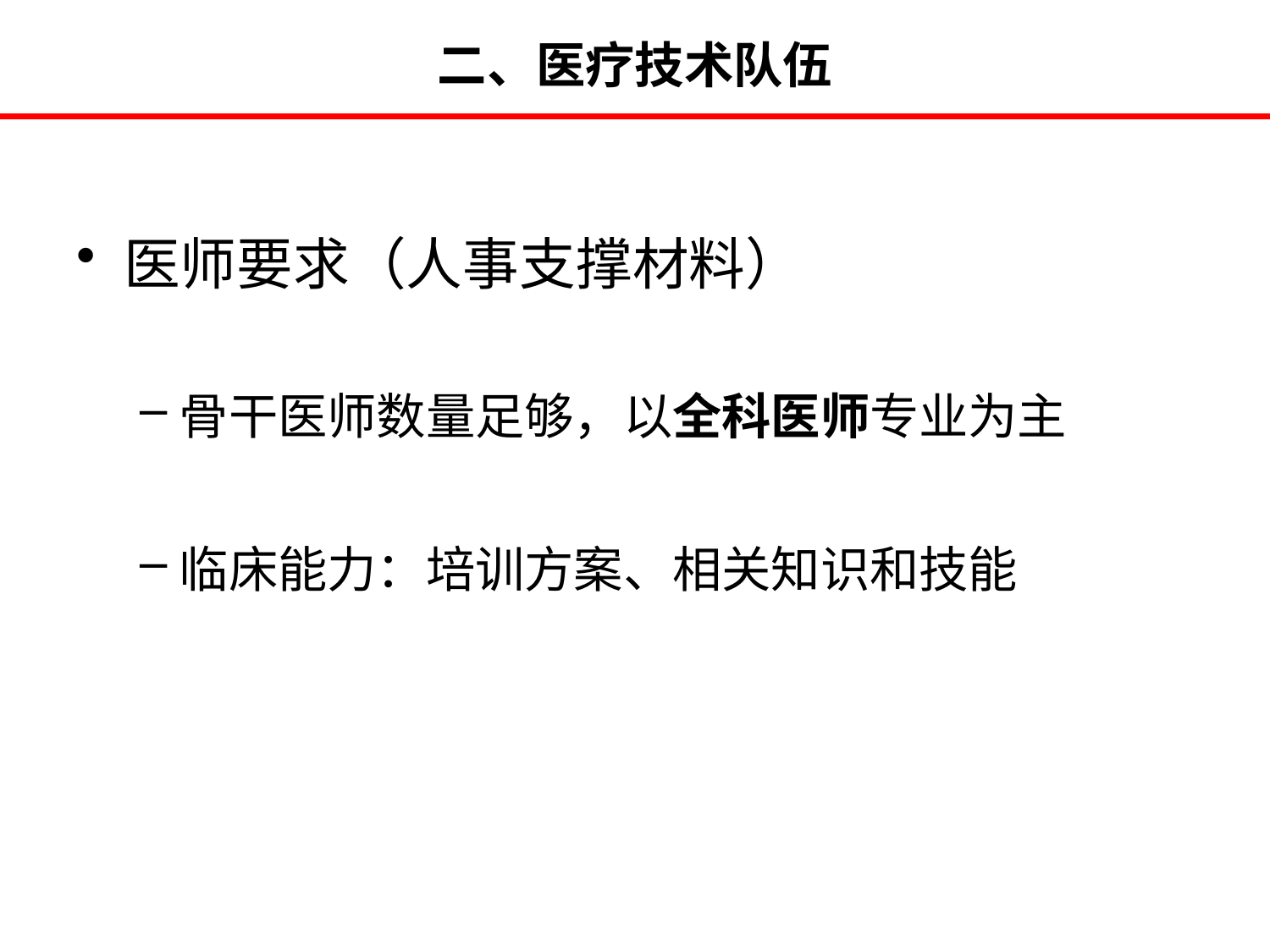

# 二、医疗技术队伍
医师要求（人事支撑材料）

骨干医师数量足够，以全科医师专业为主

临床能力：培训方案、相关知识和技能